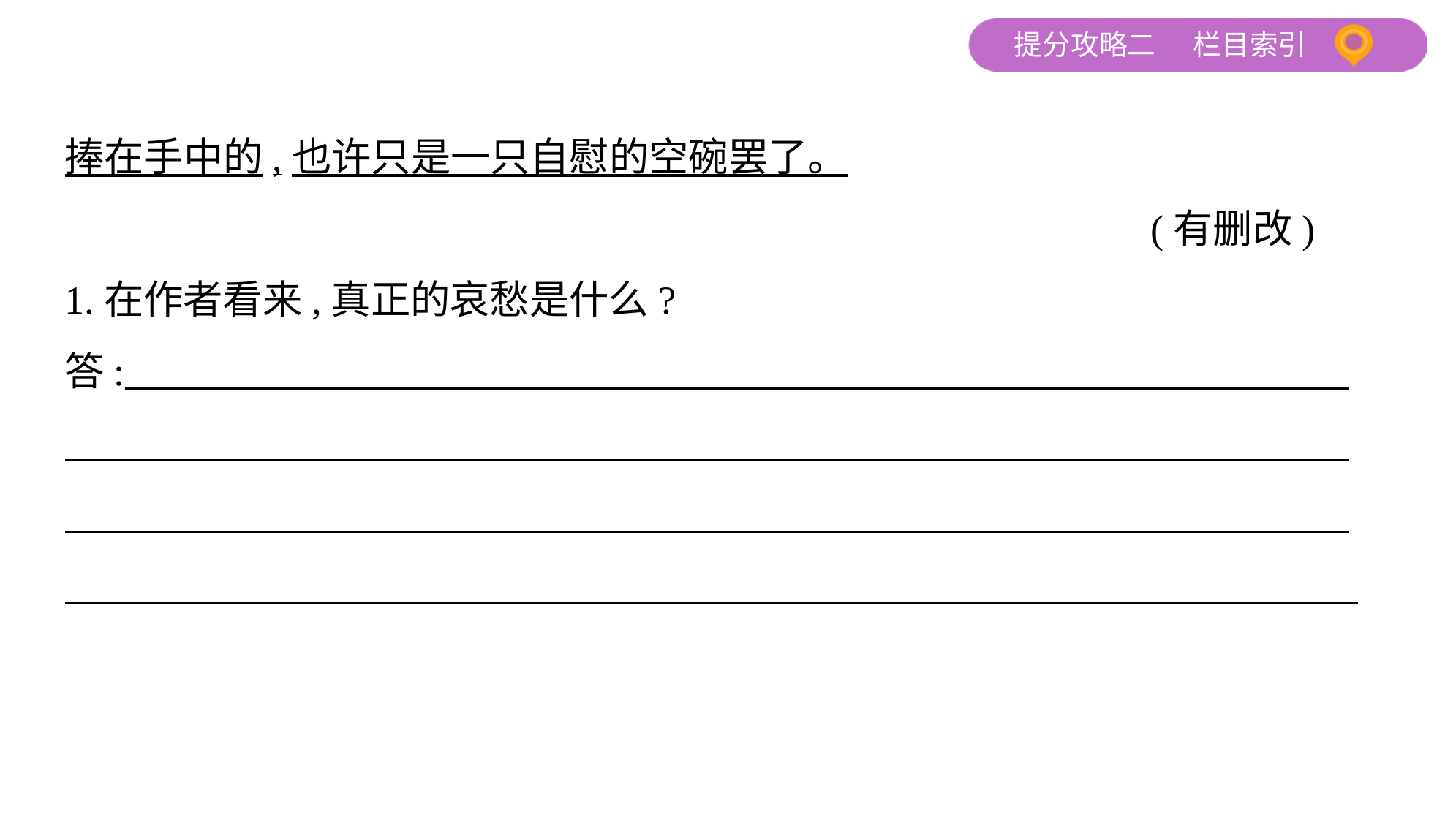

捧在手中的,也许只是一只自慰的空碗罢了。
                                                                                                              (有删改)
1.在作者看来,真正的哀愁是什么?
答: